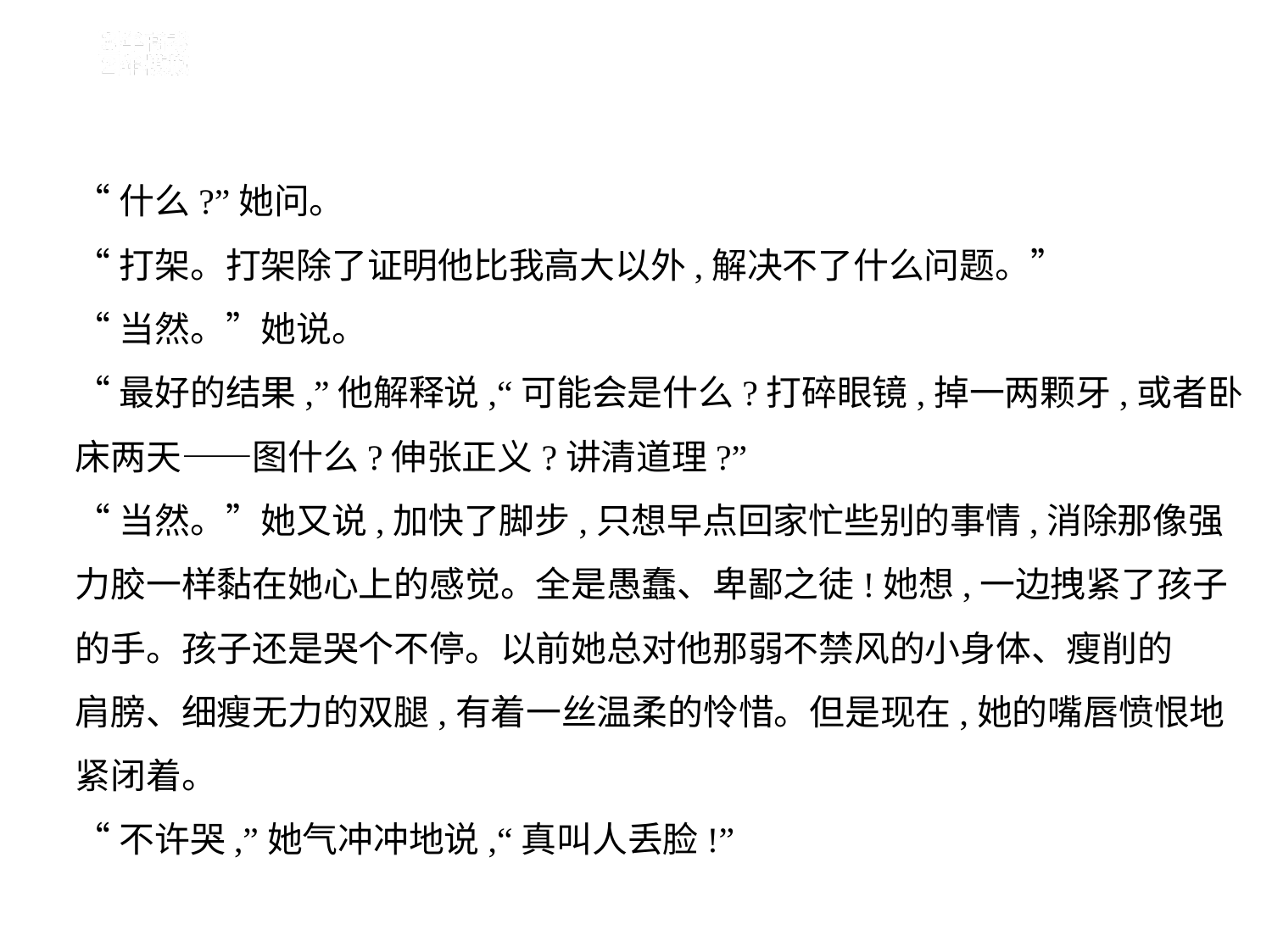

“什么?”她问。
“打架。打架除了证明他比我高大以外,解决不了什么问题。”
“当然。”她说。
“最好的结果,”他解释说,“可能会是什么?打碎眼镜,掉一两颗牙,或者卧
床两天——图什么?伸张正义?讲清道理?”
“当然。”她又说,加快了脚步,只想早点回家忙些别的事情,消除那像强
力胶一样黏在她心上的感觉。全是愚蠢、卑鄙之徒!她想,一边拽紧了孩子
的手。孩子还是哭个不停。以前她总对他那弱不禁风的小身体、瘦削的
肩膀、细瘦无力的双腿,有着一丝温柔的怜惜。但是现在,她的嘴唇愤恨地
紧闭着。
“不许哭,”她气冲冲地说,“真叫人丢脸!”